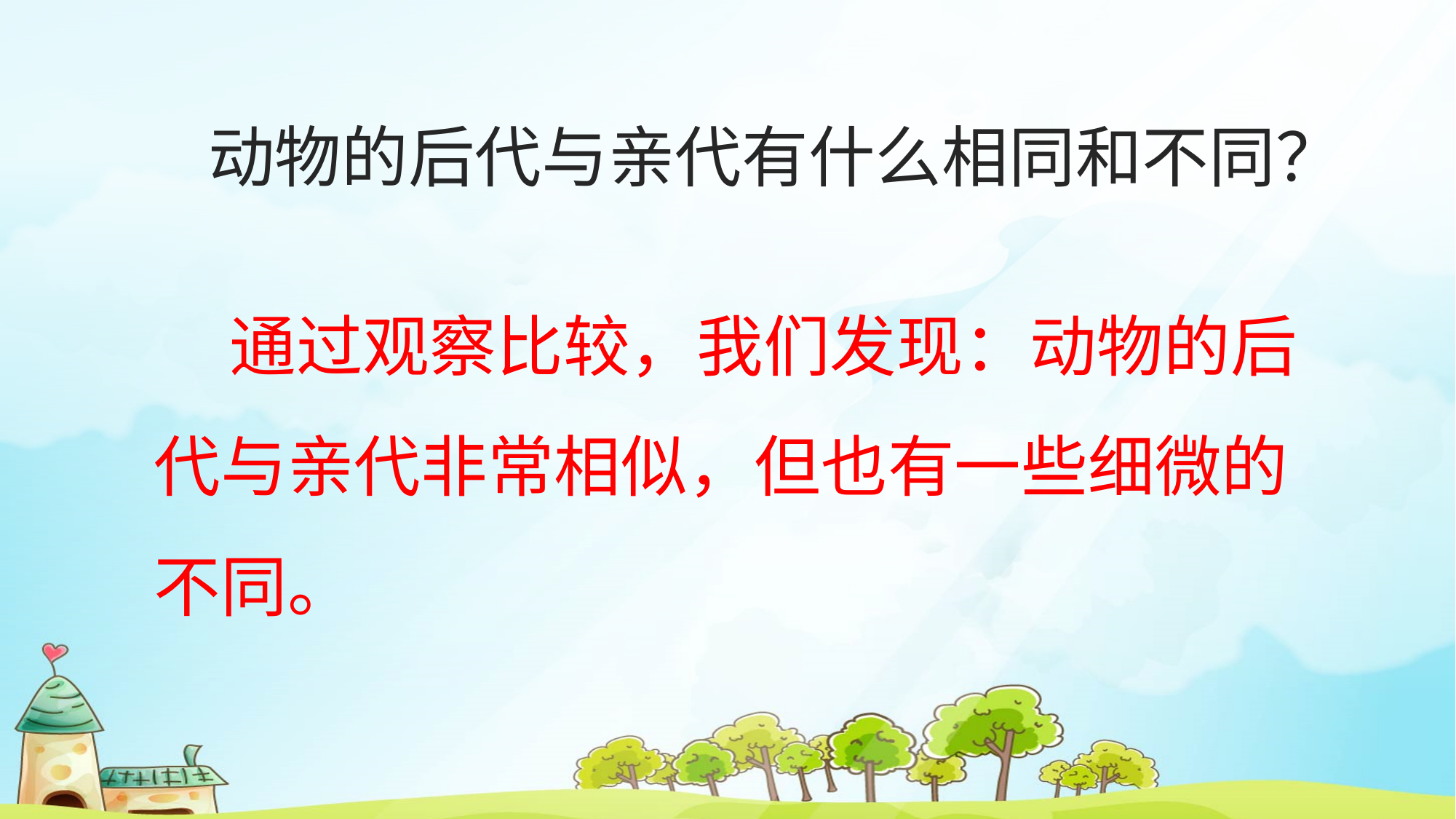

动物的后代与亲代有什么相同和不同？
    通过观察比较，我们发现：动物的后代与亲代非常相似，但也有一些细微的不同。